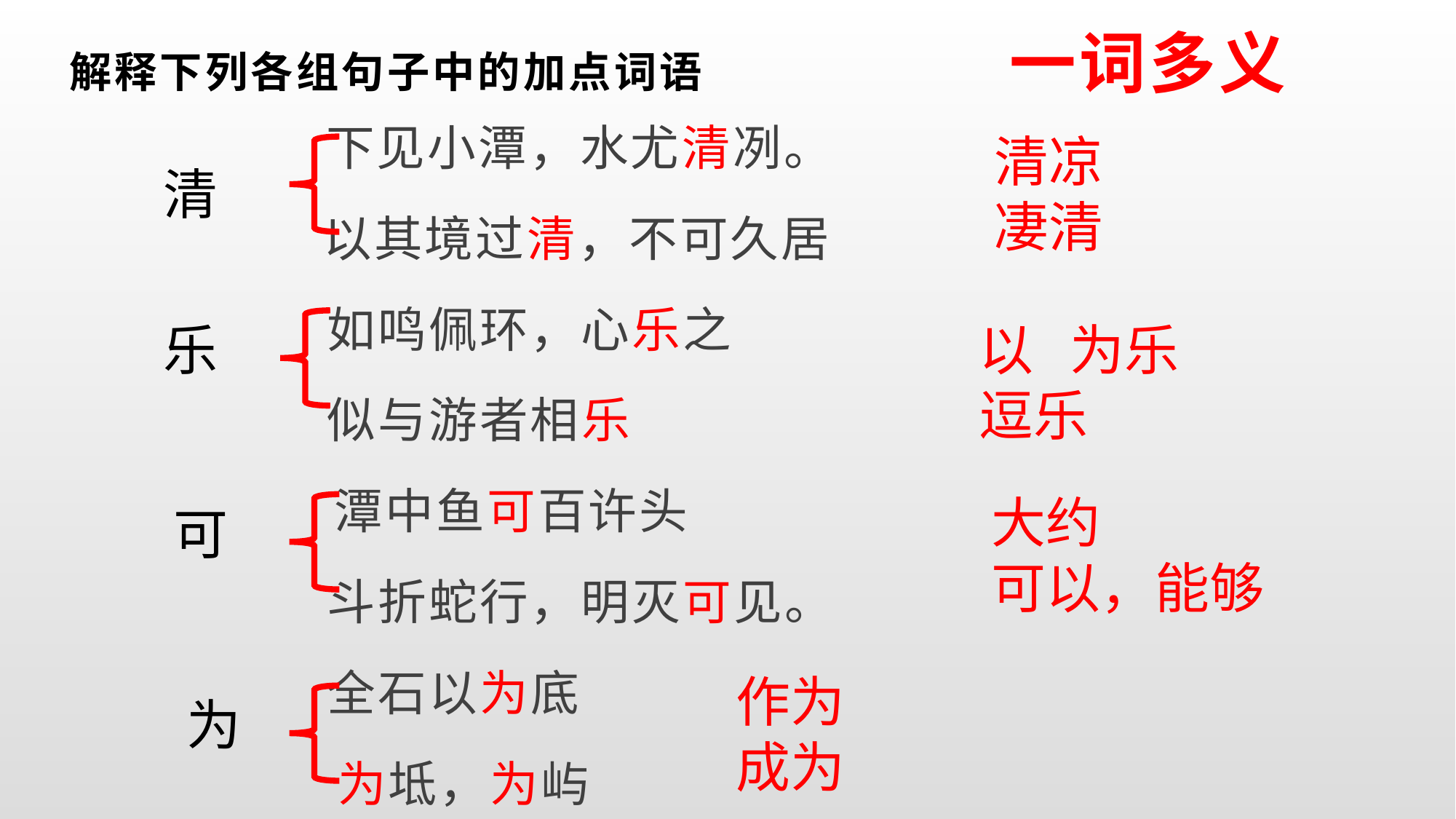

# 解释下列各组句子中的加点词语                        一词多义
                              下见小潭，水尤清冽。
　              以其境过清，不可久居
                      如鸣佩环，心乐之
                      似与游者相乐
                   　潭中鱼可百许头
                      斗折蛇行，明灭可见。
                      全石以为底
                       为坻，为屿

清凉
凄清

清
乐

以   为乐
逗乐
大约
可以，能够
可

作为
成为
为